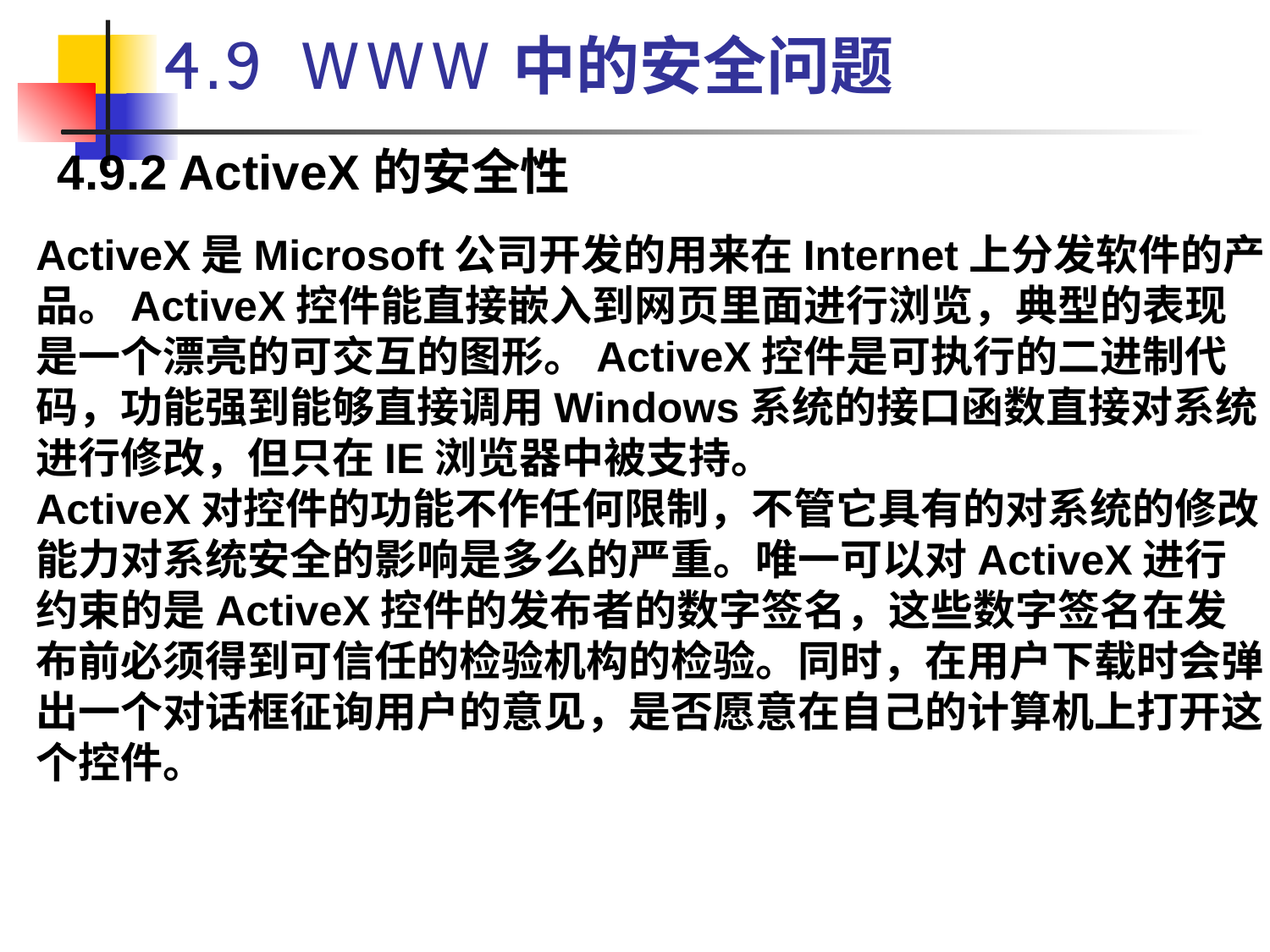

4.9  WWW中的安全问题
4.9.2 ActiveX的安全性
ActiveX是Microsoft公司开发的用来在Internet上分发软件的产品。ActiveX控件能直接嵌入到网页里面进行浏览，典型的表现是一个漂亮的可交互的图形。ActiveX控件是可执行的二进制代码，功能强到能够直接调用Windows系统的接口函数直接对系统进行修改，但只在IE浏览器中被支持。
ActiveX对控件的功能不作任何限制，不管它具有的对系统的修改能力对系统安全的影响是多么的严重。唯一可以对ActiveX进行约束的是ActiveX控件的发布者的数字签名，这些数字签名在发布前必须得到可信任的检验机构的检验。同时，在用户下载时会弹出一个对话框征询用户的意见，是否愿意在自己的计算机上打开这个控件。